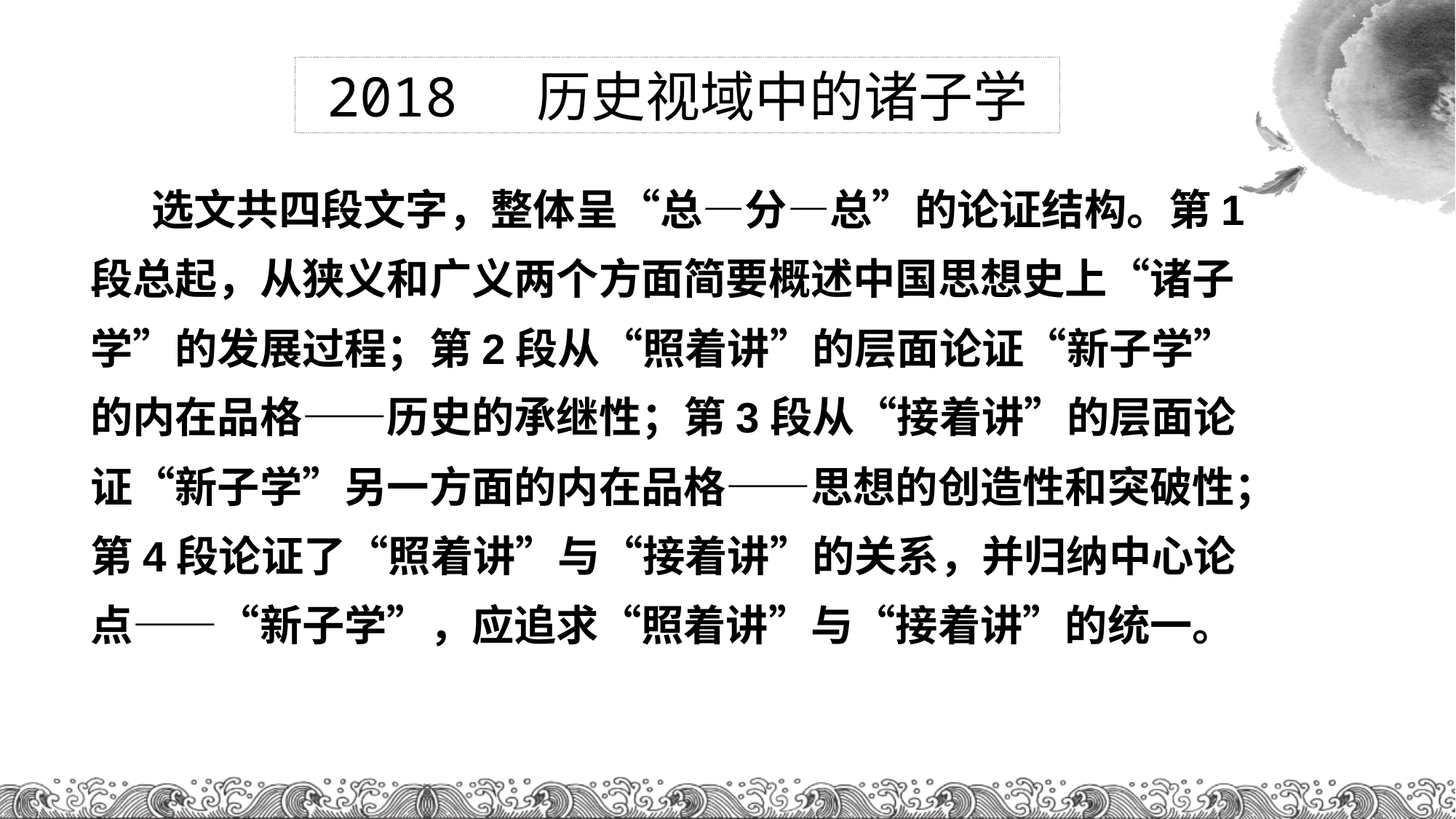

2018  历史视域中的诸子学
  选文共四段文字，整体呈“总—分—总”的论证结构。第1段总起，从狭义和广义两个方面简要概述中国思想史上“诸子学”的发展过程；第2段从“照着讲”的层面论证“新子学”的内在品格——历史的承继性；第3段从“接着讲”的层面论证“新子学”另一方面的内在品格——思想的创造性和突破性；第4段论证了“照着讲”与“接着讲”的关系，并归纳中心论点——“新子学”，应追求“照着讲”与“接着讲”的统一。